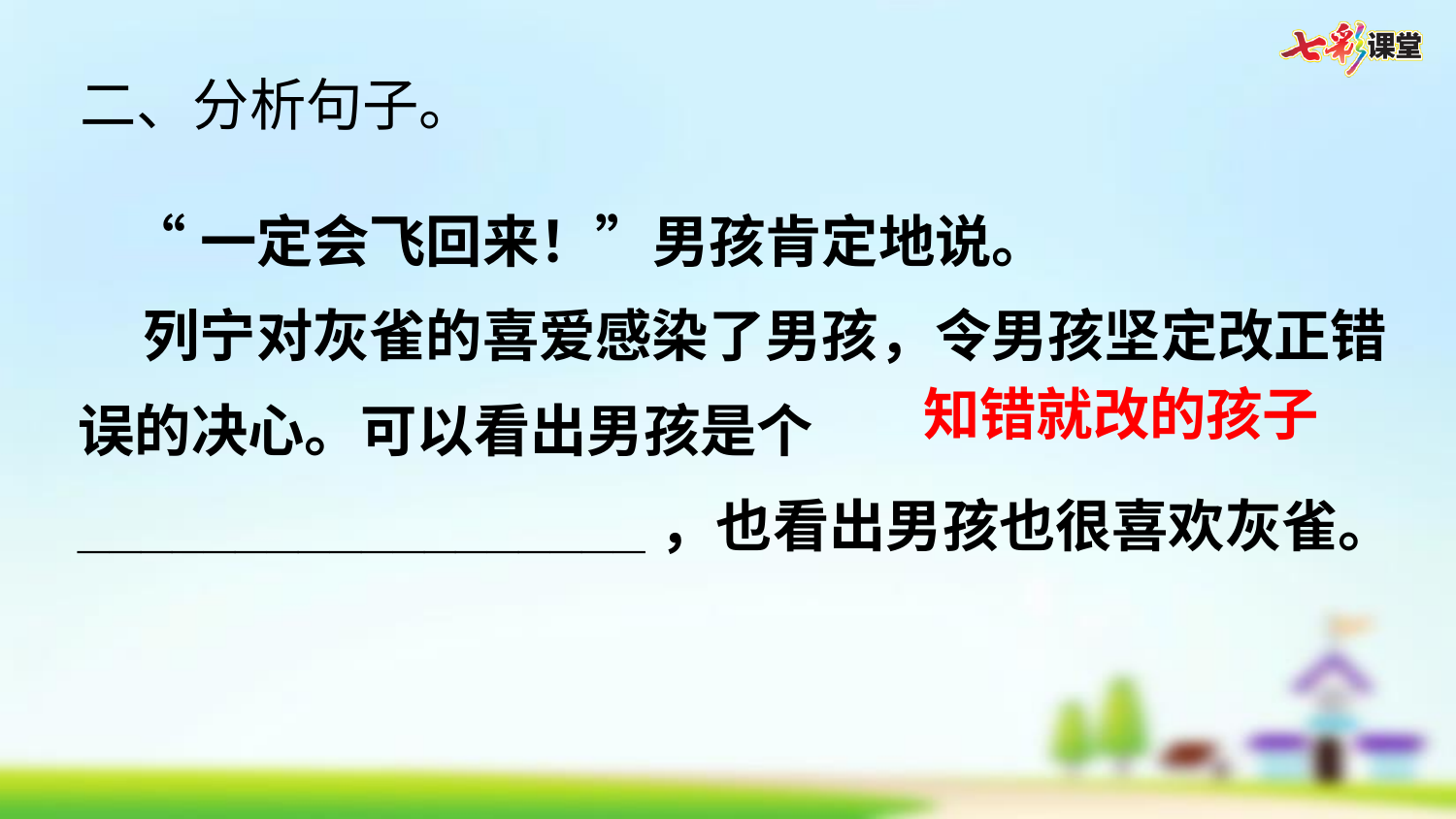

二、分析句子。
    “一定会飞回来！”男孩肯定地说。
    列宁对灰雀的喜爱感染了男孩，令男孩坚定改正错误的决心。可以看出男孩是个__________________，也看出男孩也很喜欢灰雀。
知错就改的孩子